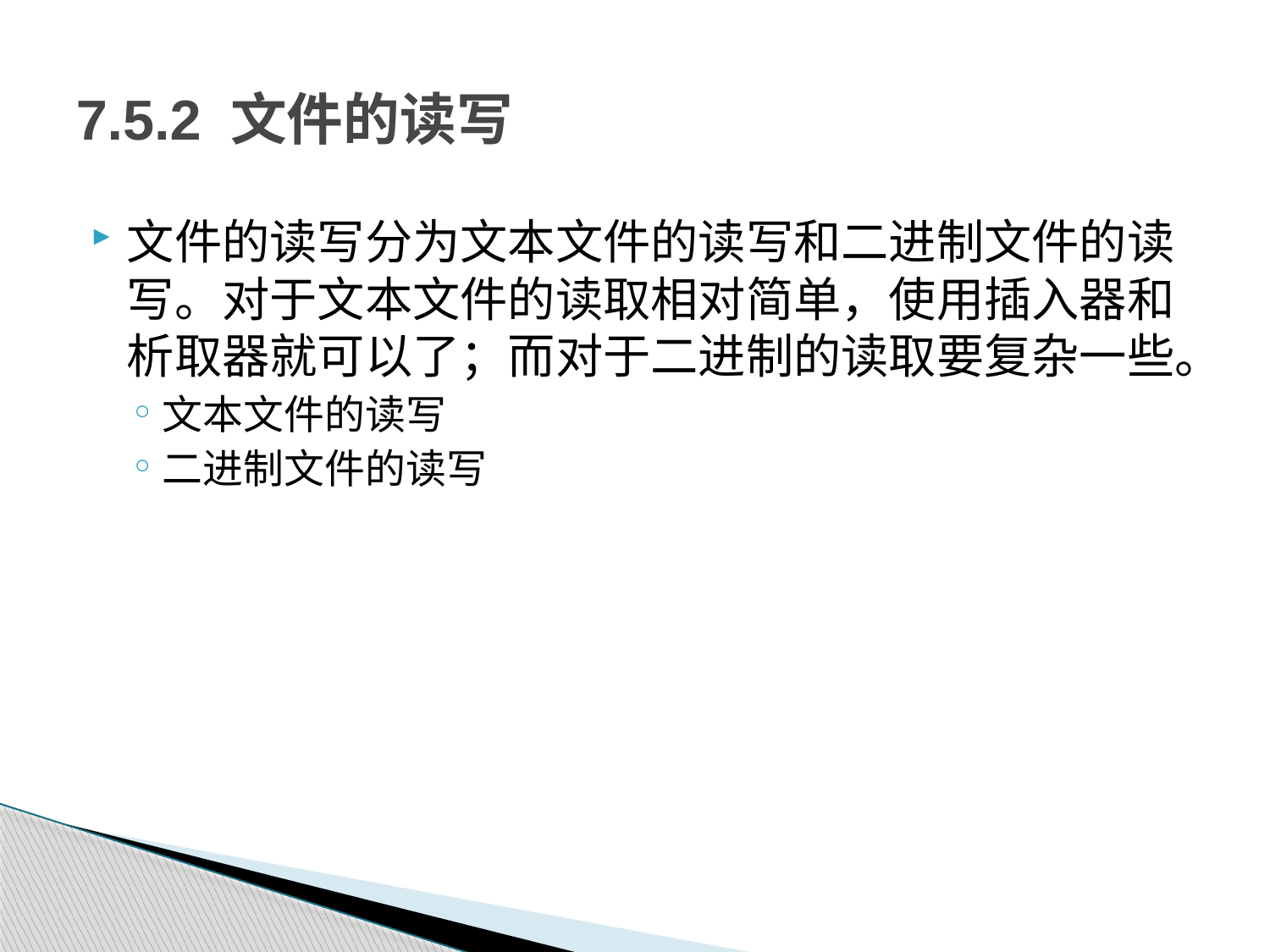

# 7.5.2 文件的读写
文件的读写分为文本文件的读写和二进制文件的读写。对于文本文件的读取相对简单，使用插入器和析取器就可以了；而对于二进制的读取要复杂一些。
文本文件的读写
二进制文件的读写